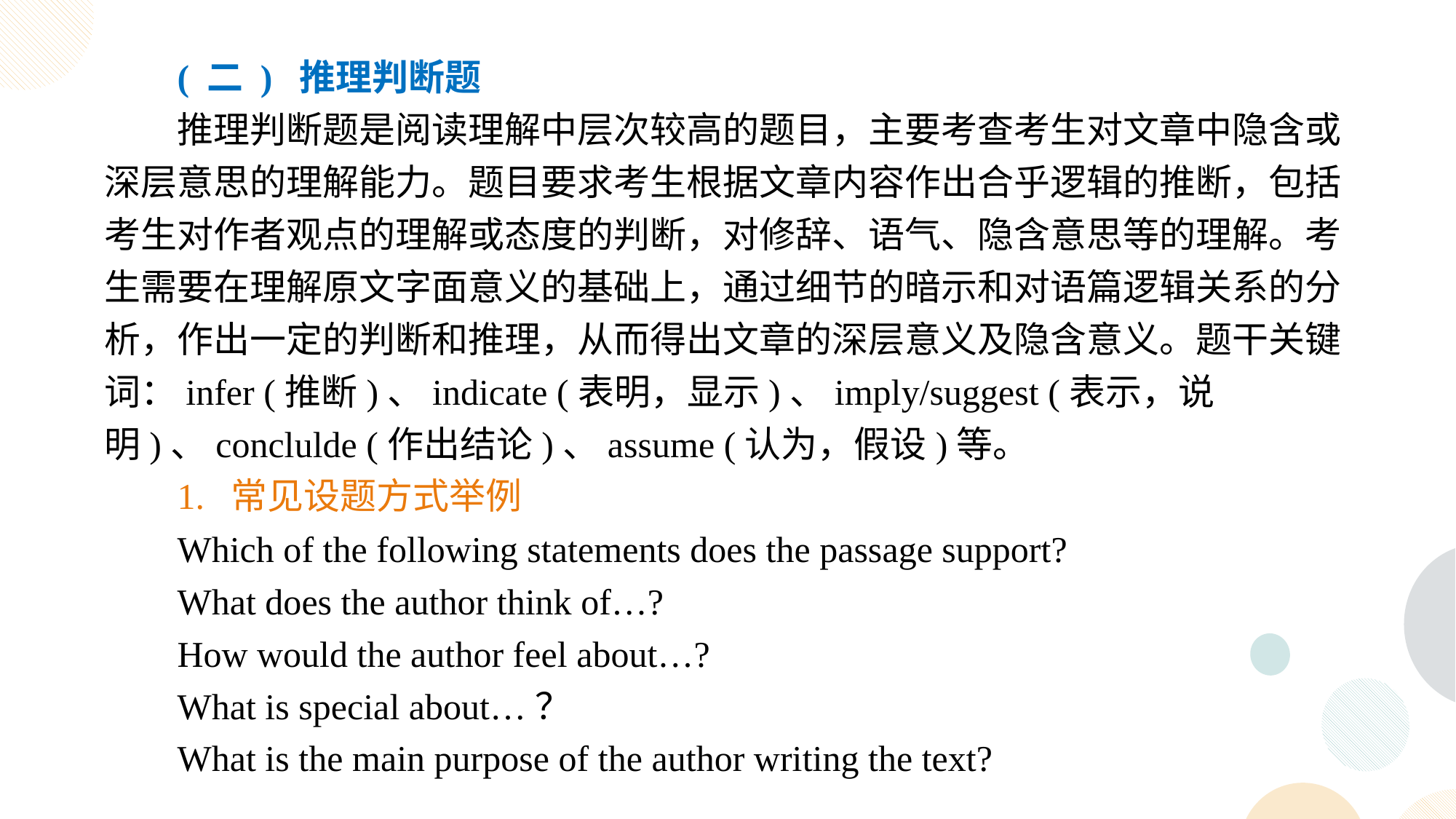

( 二 )  推理判断题
推理判断题是阅读理解中层次较高的题目，主要考查考生对文章中隐含或深层意思的理解能力。题目要求考生根据文章内容作出合乎逻辑的推断，包括考生对作者观点的理解或态度的判断，对修辞、语气、隐含意思等的理解。考生需要在理解原文字面意义的基础上，通过细节的暗示和对语篇逻辑关系的分析，作出一定的判断和推理，从而得出文章的深层意义及隐含意义。题干关键词：infer (推断)、indicate (表明，显示)、imply/suggest (表示，说明)、conclulde (作出结论)、assume (认为，假设)等。
1.  常见设题方式举例
Which of the following statements does the passage support?
What does the author think of…?
How would the author feel about…?
What is special about…？
What is the main purpose of the author writing the text?